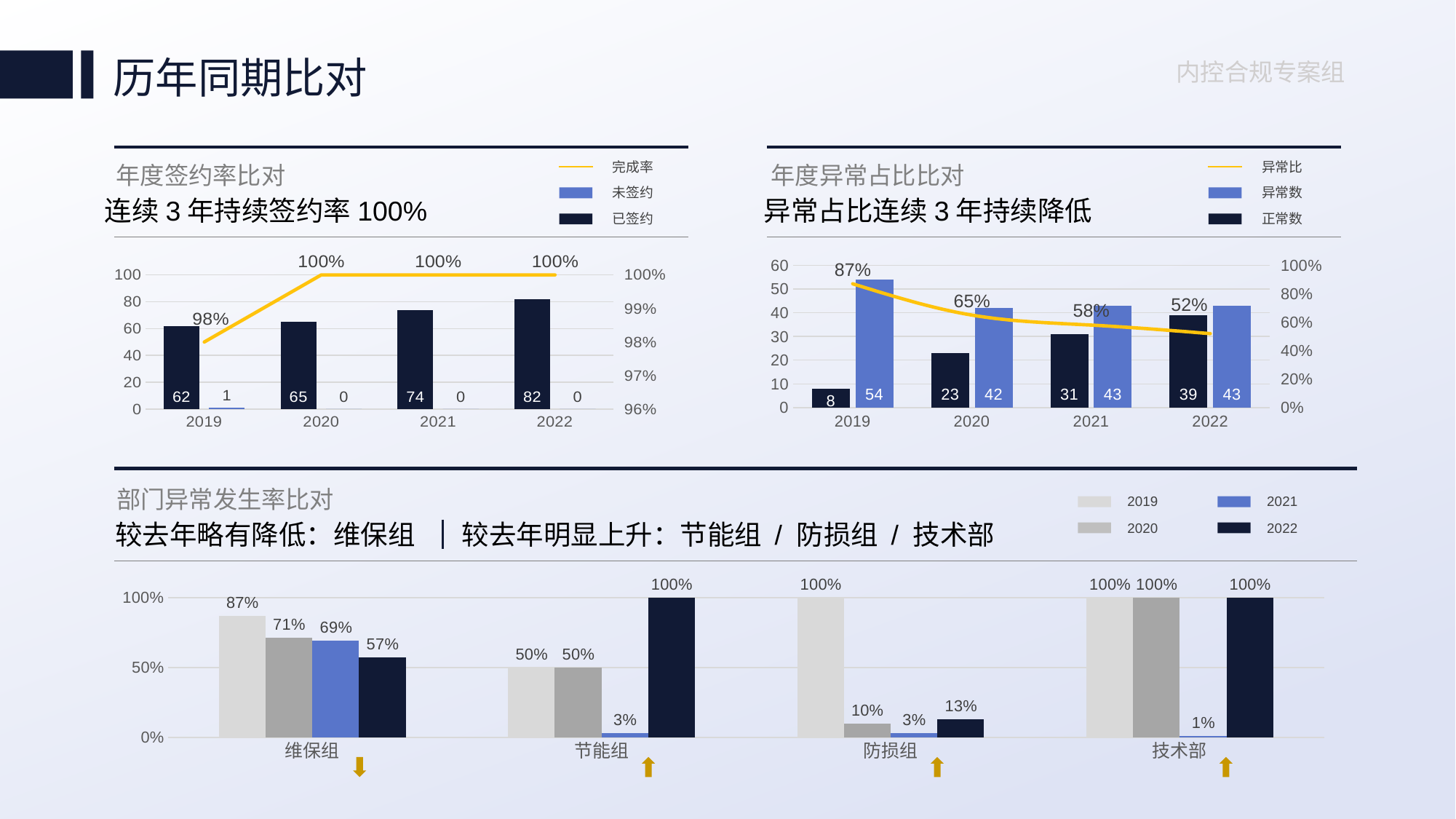

历年同期比对

内控合规专案组
完成率
异常比
年度签约率比对
年度异常占比比对
未签约
异常数

连续3年持续签约率100%
异常占比连续3年持续降低
已签约
正常数

### Chart

| Category | 已签约 | 未签约 | 完成率 |
|---|---|---|---|
| 2019 | 62.0 | 1.0 | 0.98 |
| 2020 | 65.0 | 0.0 | 1.0 |
| 2021 | 74.0 | 0.0 | 1.0 |
| 2022 | 82.0 | 0.0 | 1.0 |

### Chart

| Category | 正常份数 | 异常份数 | 异常占比 |
|---|---|---|---|
| 2019 | 8.0 | 54.0 | 0.87 |
| 2020 | 23.0 | 42.0 | 0.65 |
| 2021 | 31.0 | 43.0 | 0.58 |
| 2022 | 39.0 | 43.0 | 0.52 |
部门异常发生率比对
2019
2021

较去年略有降低：维保组
较去年明显上升：节能组 / 防损组 / 技术部
2020
2022

### Chart

| Category | 2019 | 2020 | 2021 | 2022 |
|---|---|---|---|---|
| 维保组 | 0.87 | 0.71 | 0.69 | 0.57 |
| 节能组 | 0.5 | 0.5 | 0.03 | 1.0 |
| 防损组 | 1.0 | 0.1 | 0.03 | 0.13 |
| 技术部 | 1.0 | 1.0 | 0.01 | 1.0 |